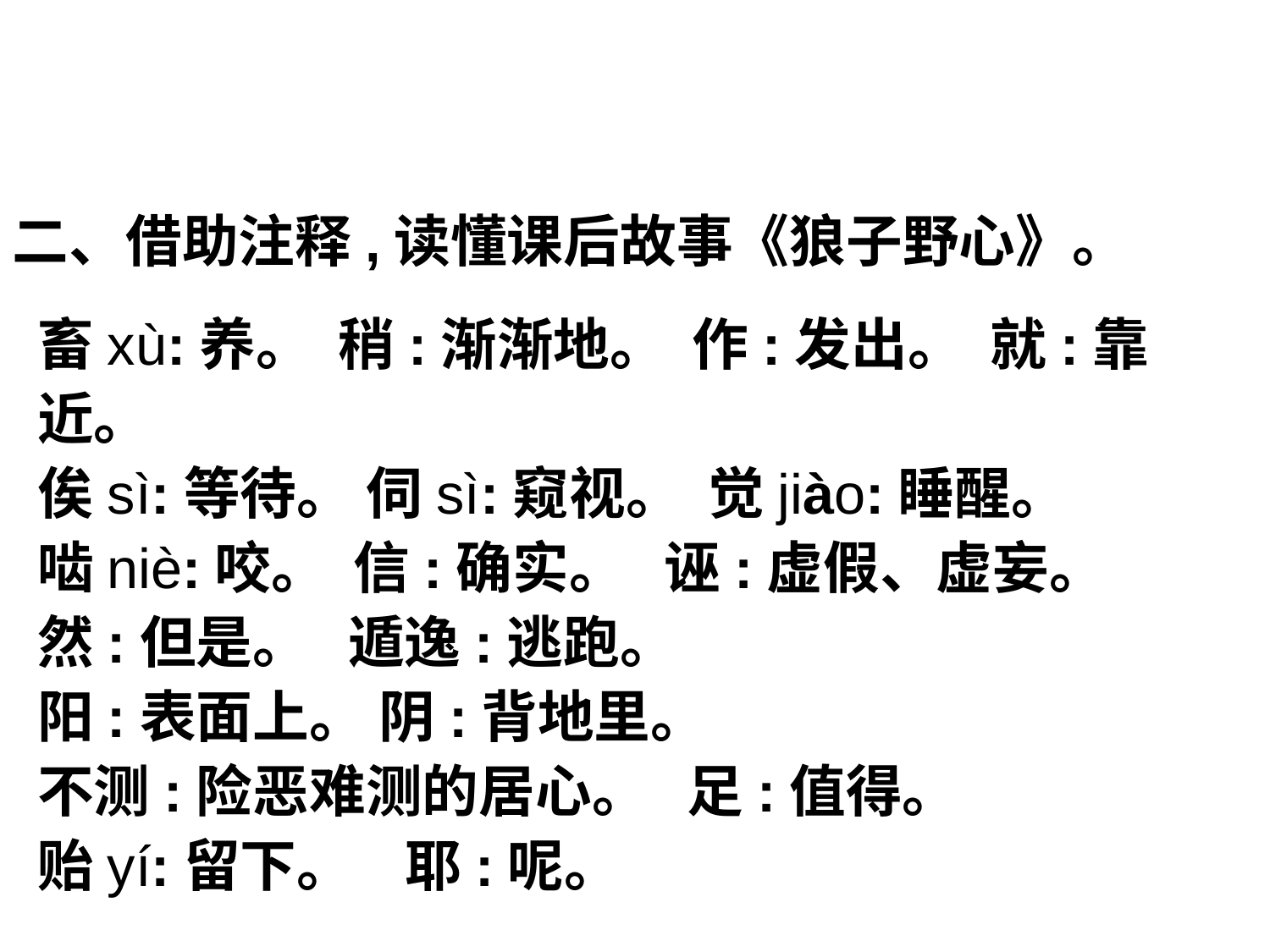

二、借助注释,读懂课后故事《狼子野心》。

畜xù:养。  稍:渐渐地。  作:发出。  就:靠近。
俟sì:等待。 伺sì:窥视。  觉jiào:睡醒。
啮niè:咬。  信:确实。   诬:虚假、虚妄。
然:但是。   遁逸:逃跑。
阳:表面上。 阴:背地里。
不测:险恶难测的居心。   足:值得。
贻yí:留下。    耶:呢。